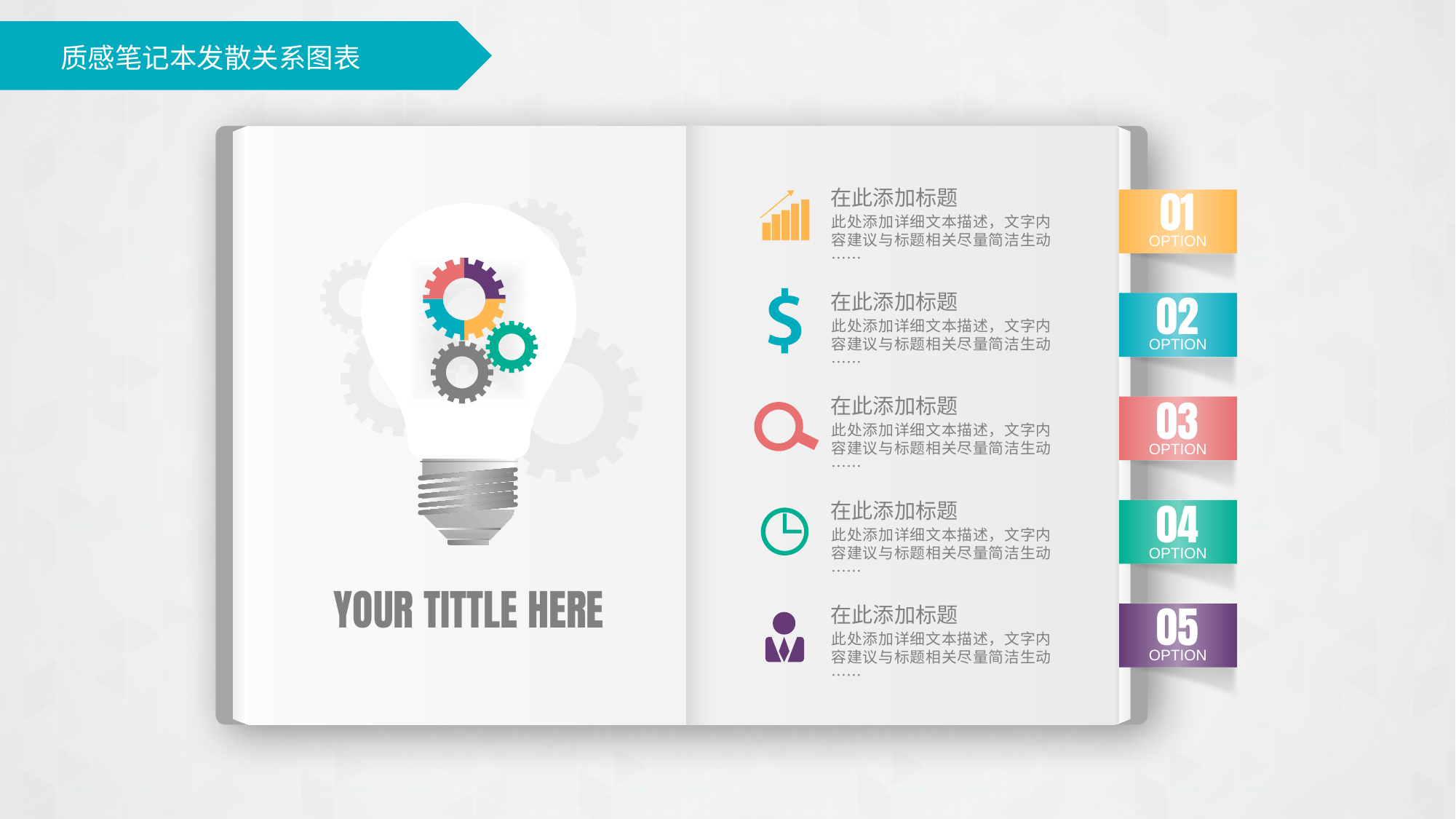

# 质感笔记本发散关系图表

在此添加标题
此处添加详细文本描述，文字内容建议与标题相关尽量简洁生动……
01
OPTION

在此添加标题
此处添加详细文本描述，文字内容建议与标题相关尽量简洁生动……
02
OPTION

在此添加标题
此处添加详细文本描述，文字内容建议与标题相关尽量简洁生动……
03
OPTION

在此添加标题
此处添加详细文本描述，文字内容建议与标题相关尽量简洁生动……
04
OPTION

YOUR TITTLE HERE
在此添加标题
此处添加详细文本描述，文字内容建议与标题相关尽量简洁生动……
05
OPTION